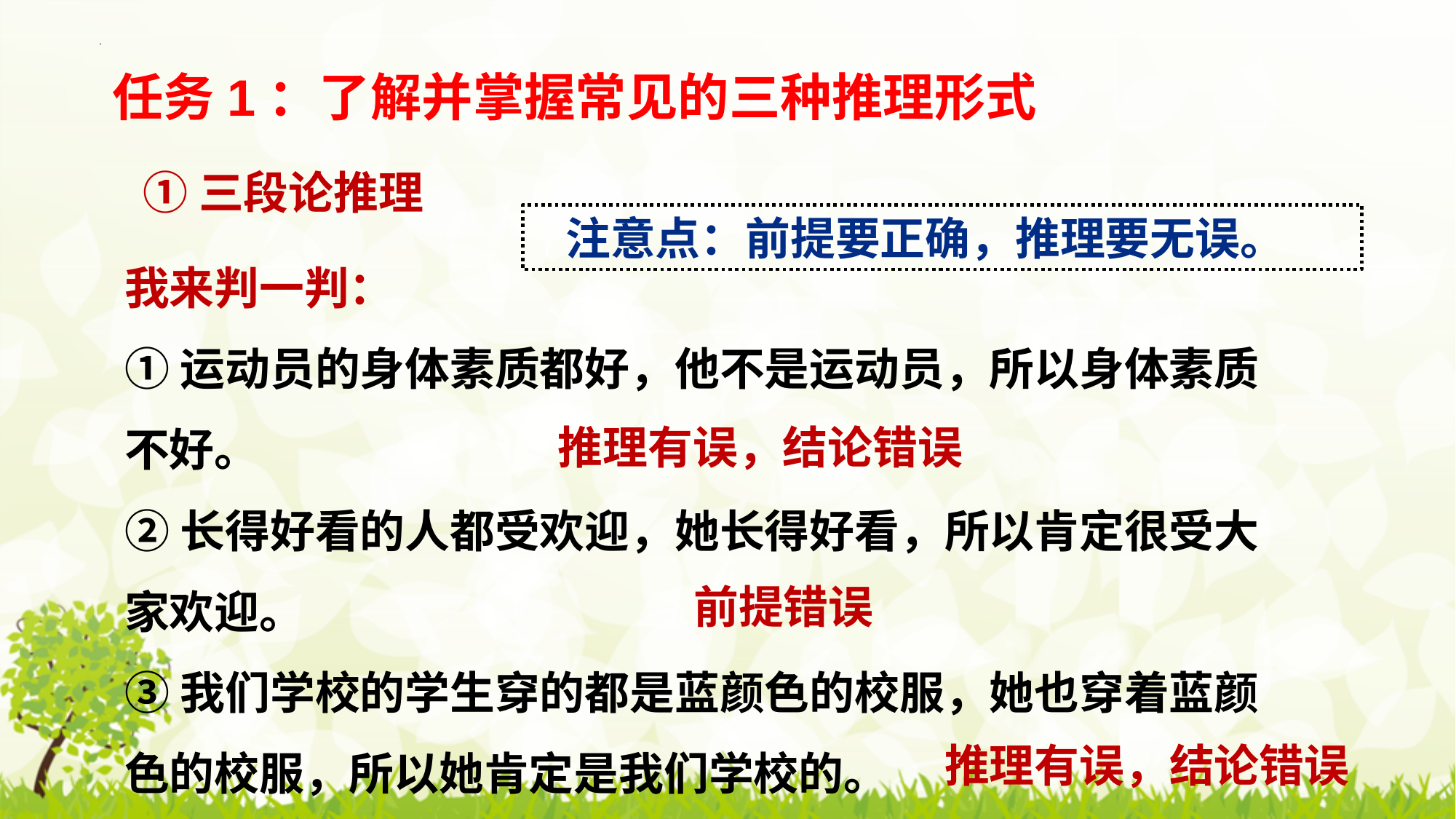

任务1：了解并掌握常见的三种推理形式
①三段论推理
注意点：前提要正确，推理要无误。
我来判一判：
①运动员的身体素质都好，他不是运动员，所以身体素质不好。
②长得好看的人都受欢迎，她长得好看，所以肯定很受大家欢迎。
③我们学校的学生穿的都是蓝颜色的校服，她也穿着蓝颜色的校服，所以她肯定是我们学校的。
推理有误，结论错误
前提错误
推理有误，结论错误